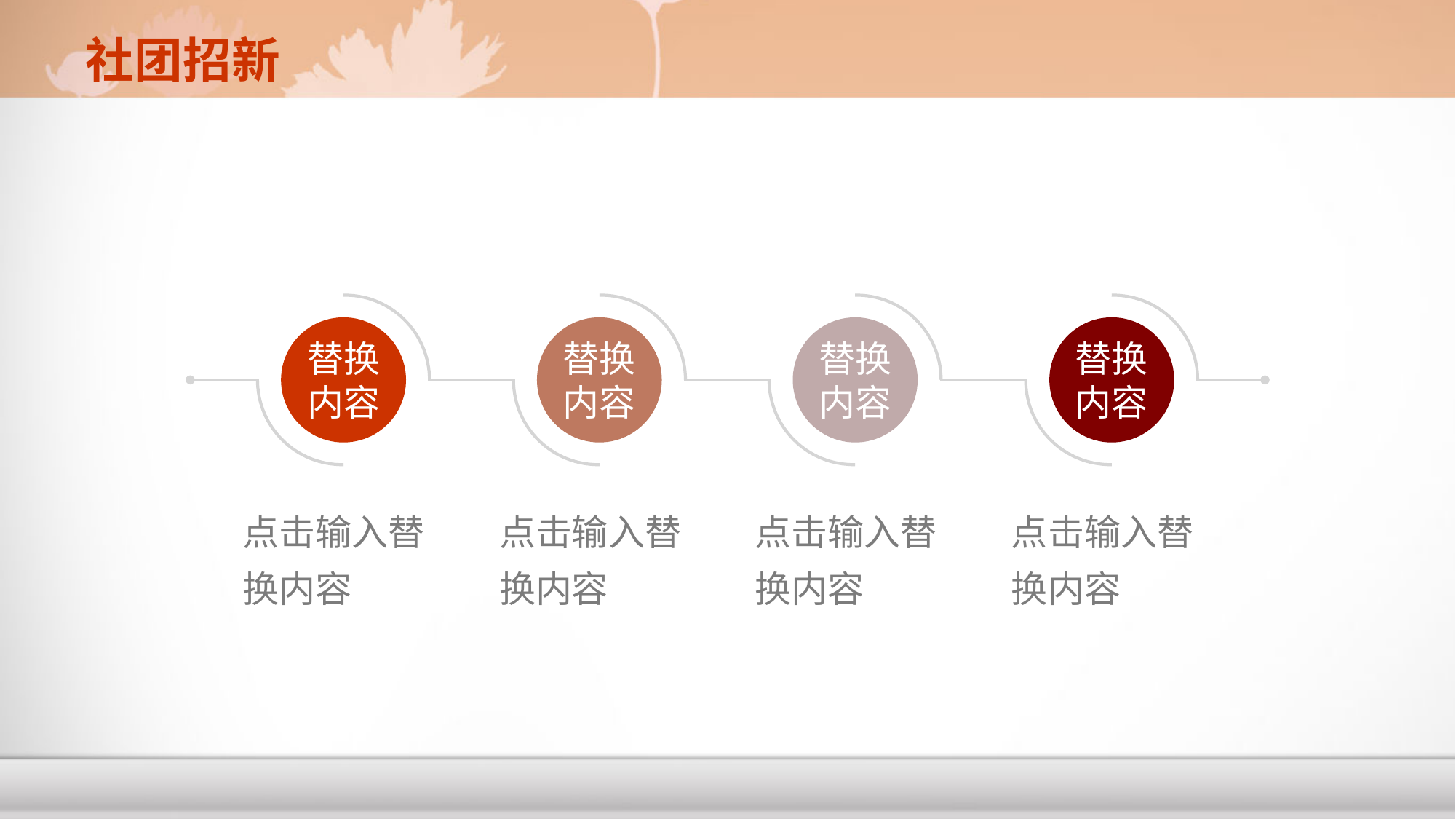

社团招新

替换内容
替换内容
替换内容
替换内容

点击输入替换内容

点击输入替换内容

点击输入替换内容

点击输入替换内容